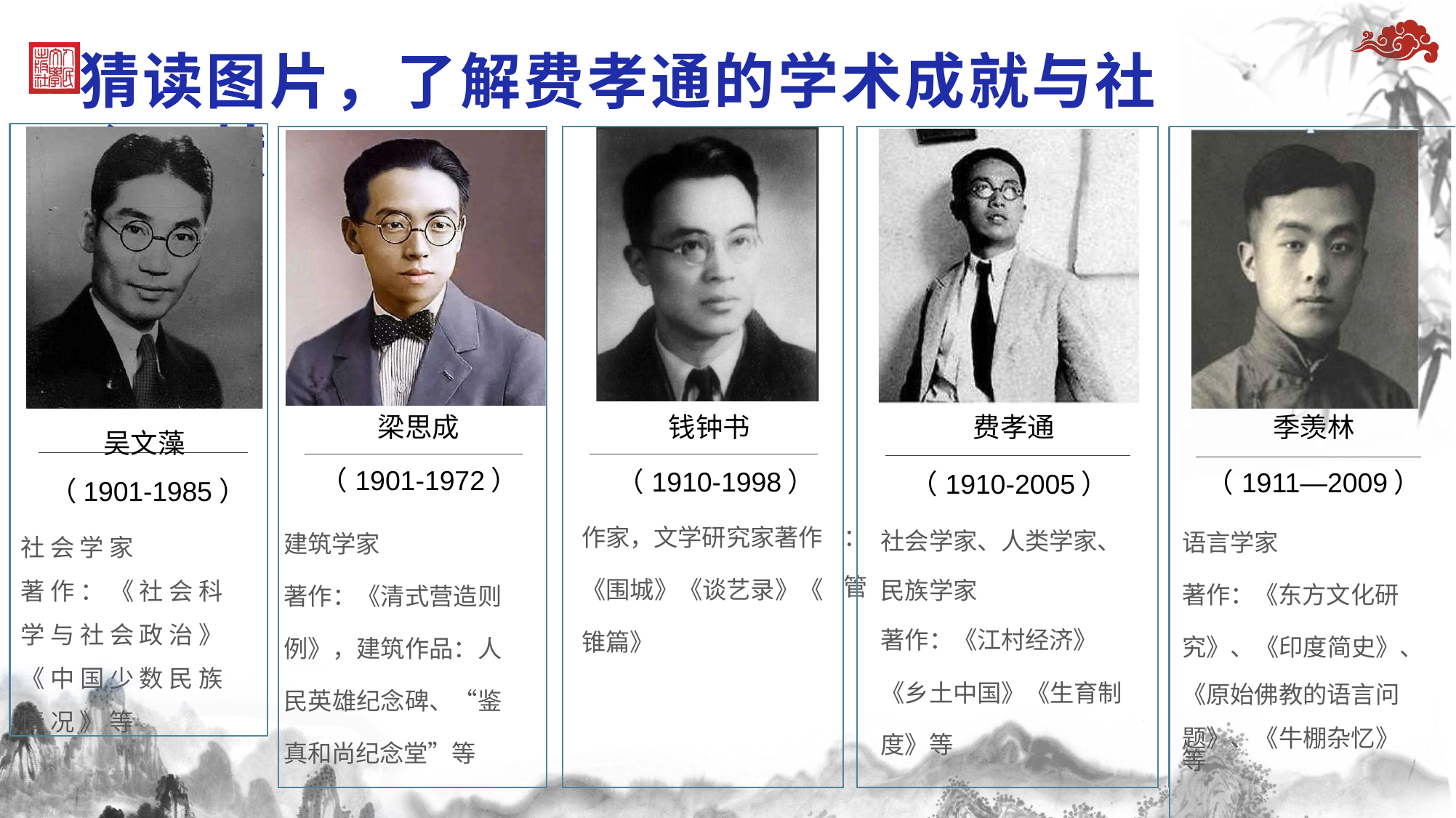

# 猜读图片，了解费孝通的学术成就与社会贡献

吴文藻
（1901-1985）

社 会 学 家
著 作 ： 《 社 会 科 学 与 社 会 政 治 》
《 中 国 少 数 民 族
情 况 》 等
| 梁思成 （1901-1972） |  | 钱钟书 （1910-1998） |  | 费孝通 （1910-2005） |  | 季羡林 （1911—2009） |
| --- | --- | --- | --- | --- | --- | --- |
| 建筑学家 著作：《清式营造则 例》，建筑作品：人 民英雄纪念碑、“鉴 真和尚纪念堂”等 |  | 作家，文学研究家著作 《围城》《谈艺录》《 锥篇》 | ： 管 | 社会学家、人类学家、 民族学家 著作：《江村经济》 《乡土中国》《生育制 度》等 |  | 语言学家 著作：《东方文化研 究》、《印度简史》、 《原始佛教的语言问 题》、《牛棚杂忆》 |
|  |  |  |  |  |  | 等 |